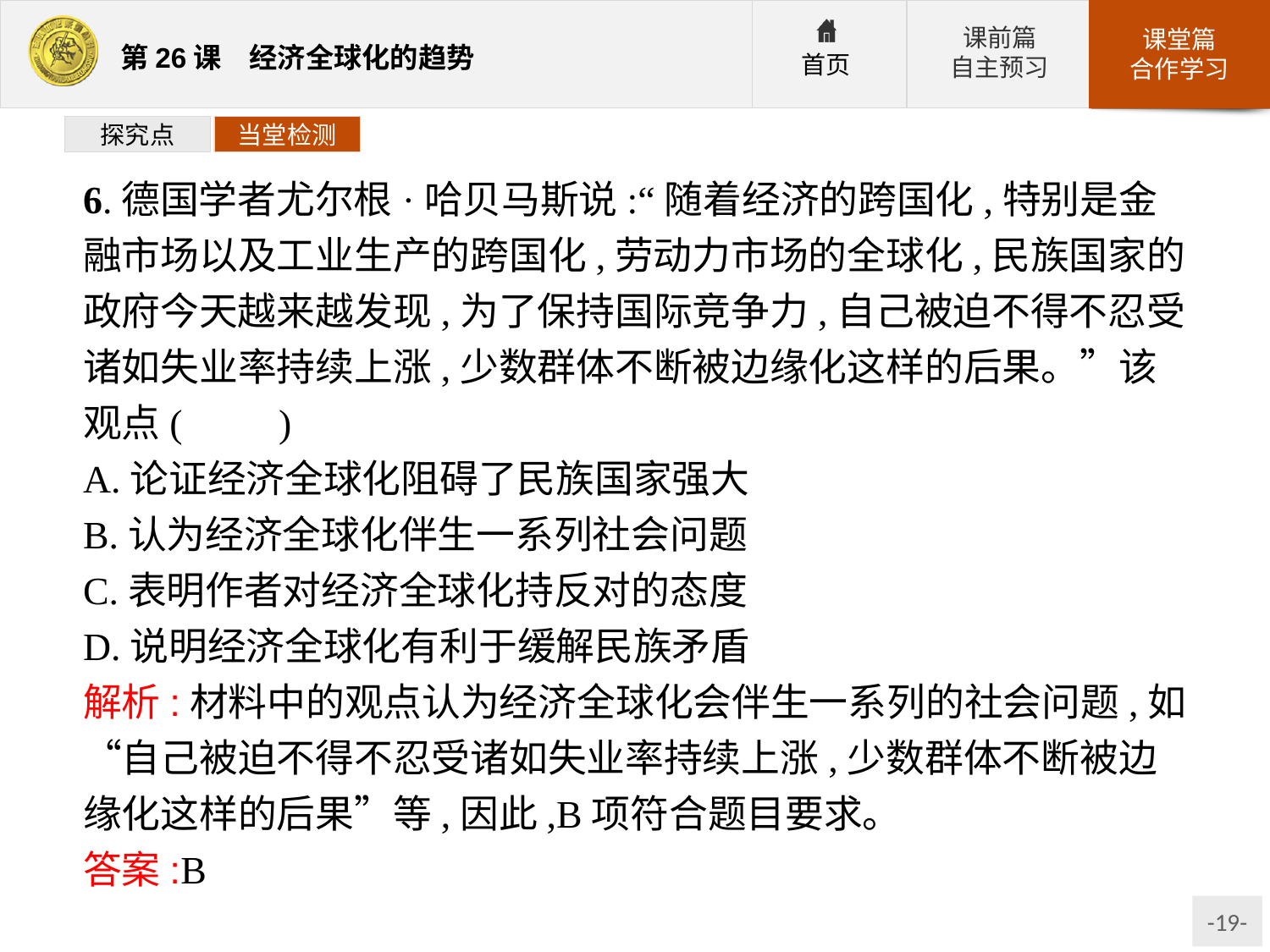

探究点
当堂检测
6.德国学者尤尔根·哈贝马斯说:“随着经济的跨国化,特别是金融市场以及工业生产的跨国化,劳动力市场的全球化,民族国家的政府今天越来越发现,为了保持国际竞争力,自己被迫不得不忍受诸如失业率持续上涨,少数群体不断被边缘化这样的后果。”该观点(　　)
A.论证经济全球化阻碍了民族国家强大
B.认为经济全球化伴生一系列社会问题
C.表明作者对经济全球化持反对的态度
D.说明经济全球化有利于缓解民族矛盾
解析:材料中的观点认为经济全球化会伴生一系列的社会问题,如“自己被迫不得不忍受诸如失业率持续上涨,少数群体不断被边缘化这样的后果”等,因此,B项符合题目要求。
答案:B